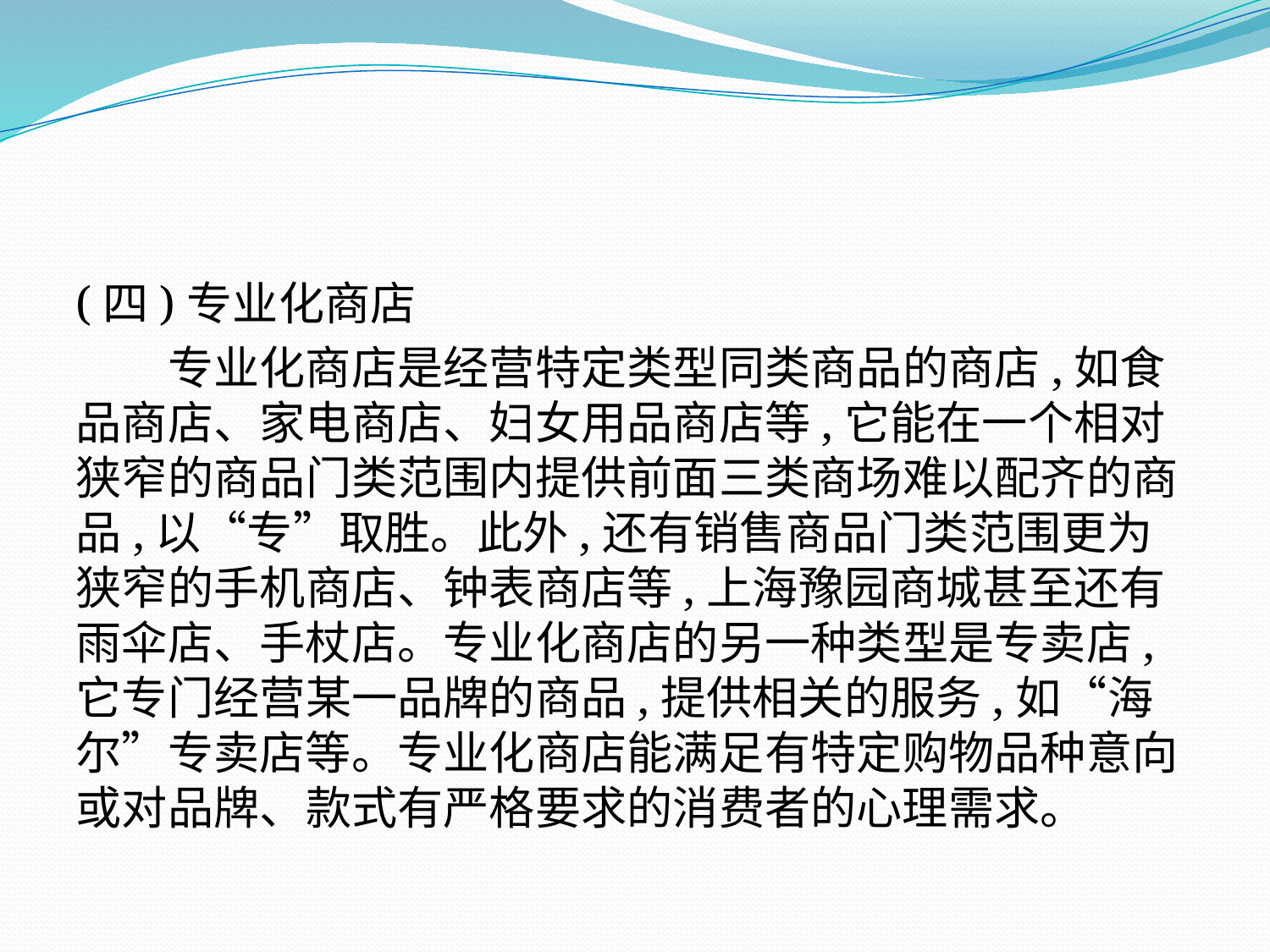

(四)专业化商店
　　专业化商店是经营特定类型同类商品的商店,如食品商店、家电商店、妇女用品商店等,它能在一个相对狭窄的商品门类范围内提供前面三类商场难以配齐的商品,以“专”取胜。此外,还有销售商品门类范围更为狭窄的手机商店、钟表商店等,上海豫园商城甚至还有雨伞店、手杖店。专业化商店的另一种类型是专卖店,它专门经营某一品牌的商品,提供相关的服务,如“海尔”专卖店等。专业化商店能满足有特定购物品种意向或对品牌、款式有严格要求的消费者的心理需求。